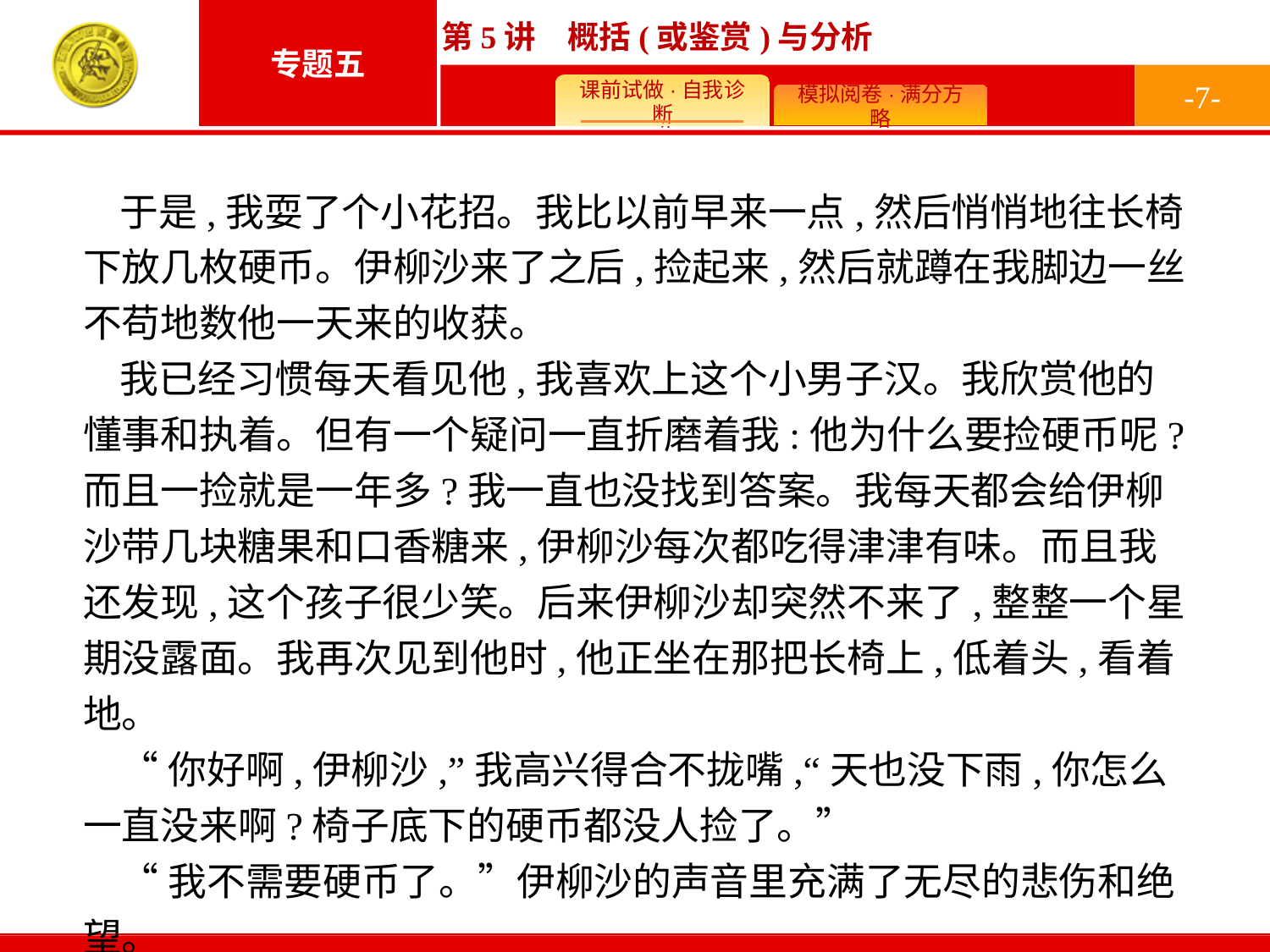

-7-
于是,我耍了个小花招。我比以前早来一点,然后悄悄地往长椅下放几枚硬币。伊柳沙来了之后,捡起来,然后就蹲在我脚边一丝不苟地数他一天来的收获。
我已经习惯每天看见他,我喜欢上这个小男子汉。我欣赏他的懂事和执着。但有一个疑问一直折磨着我:他为什么要捡硬币呢?而且一捡就是一年多?我一直也没找到答案。我每天都会给伊柳沙带几块糖果和口香糖来,伊柳沙每次都吃得津津有味。而且我还发现,这个孩子很少笑。后来伊柳沙却突然不来了,整整一个星期没露面。我再次见到他时,他正坐在那把长椅上,低着头,看着地。
“你好啊,伊柳沙,”我高兴得合不拢嘴,“天也没下雨,你怎么一直没来啊?椅子底下的硬币都没人捡了。”
“我不需要硬币了。”伊柳沙的声音里充满了无尽的悲伤和绝望。